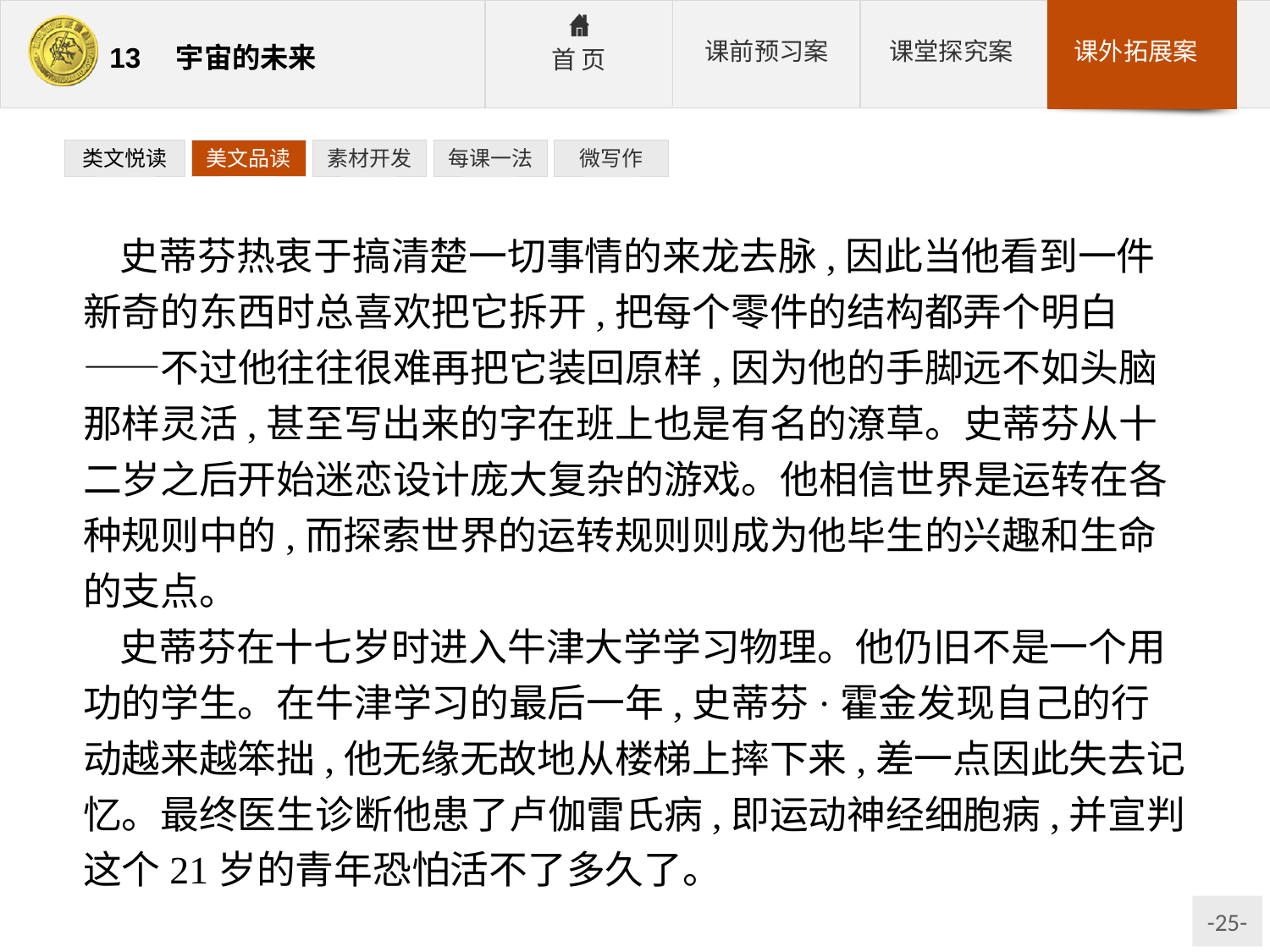

类文悦读
美文品读
素材开发
每课一法
微写作
史蒂芬热衷于搞清楚一切事情的来龙去脉,因此当他看到一件新奇的东西时总喜欢把它拆开,把每个零件的结构都弄个明白——不过他往往很难再把它装回原样,因为他的手脚远不如头脑那样灵活,甚至写出来的字在班上也是有名的潦草。史蒂芬从十二岁之后开始迷恋设计庞大复杂的游戏。他相信世界是运转在各种规则中的,而探索世界的运转规则则成为他毕生的兴趣和生命的支点。
史蒂芬在十七岁时进入牛津大学学习物理。他仍旧不是一个用功的学生。在牛津学习的最后一年,史蒂芬·霍金发现自己的行动越来越笨拙,他无缘无故地从楼梯上摔下来,差一点因此失去记忆。最终医生诊断他患了卢伽雷氏病,即运动神经细胞病,并宣判这个21岁的青年恐怕活不了多久了。